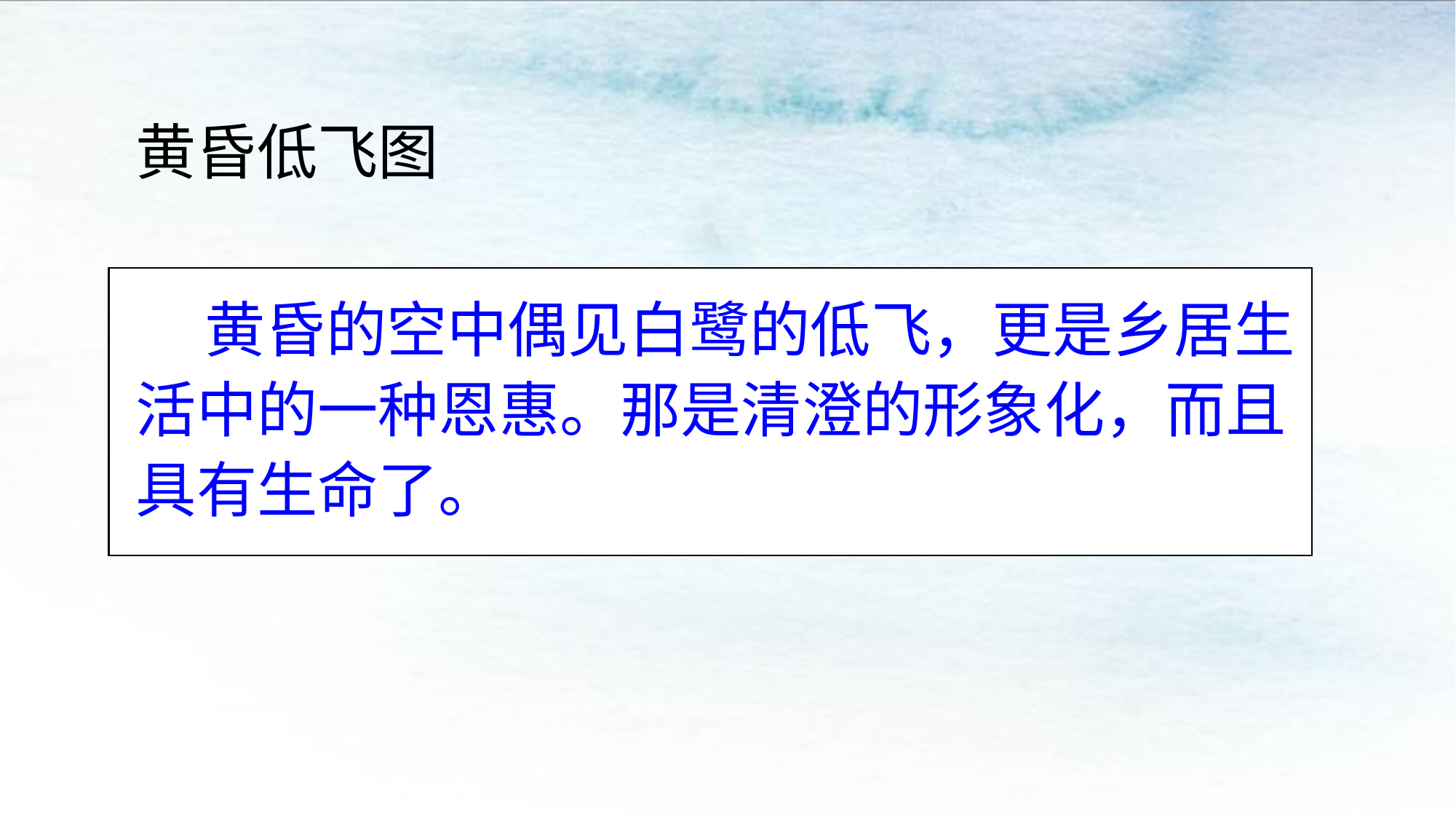

黄昏低飞图

    黄昏的空中偶见白鹭的低飞，更是乡居生活中的一种恩惠。那是清澄的形象化，而且具有生命了。